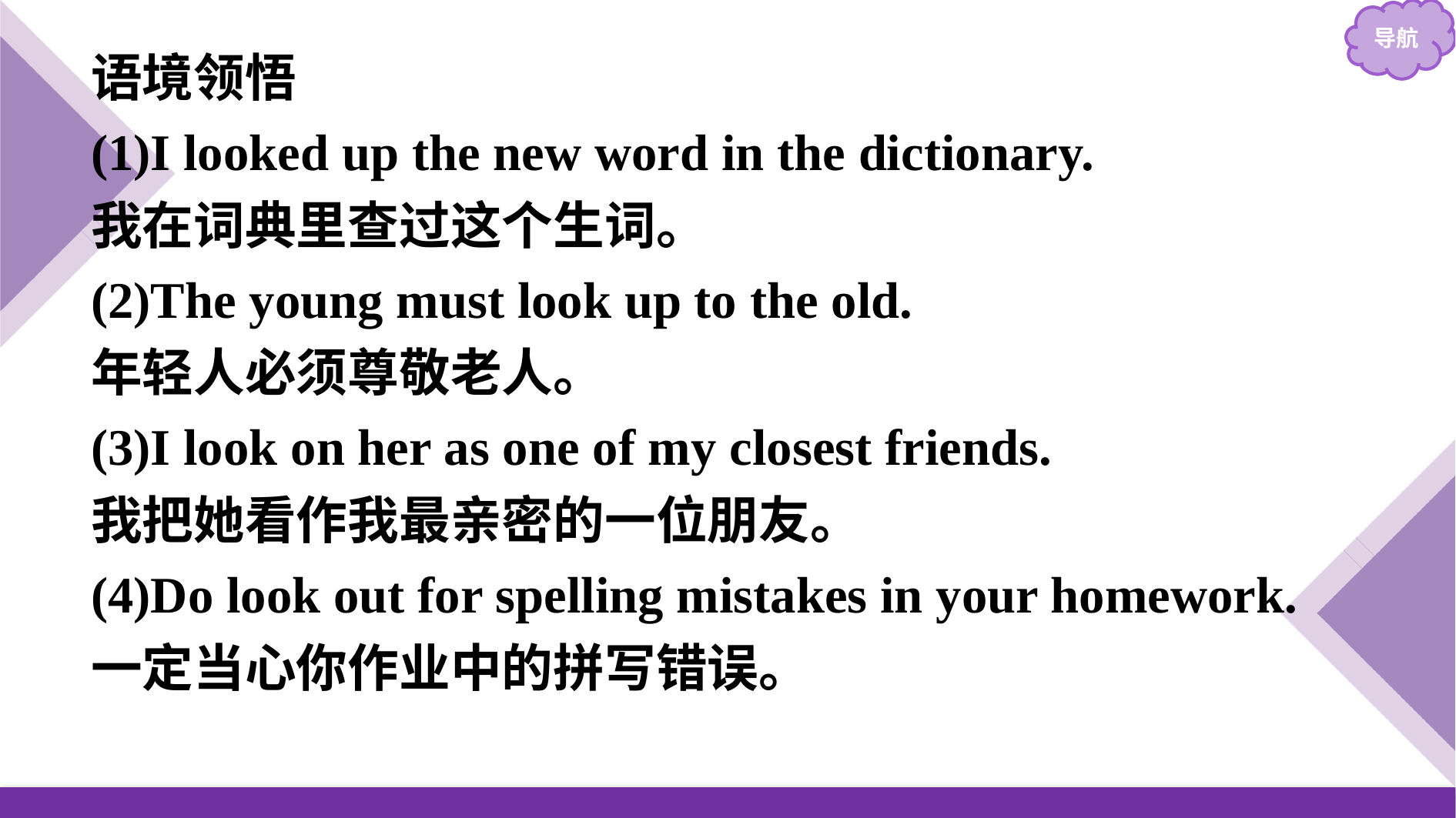

语境领悟
(1)I looked up the new word in the dictionary.
我在词典里查过这个生词。
(2)The young must look up to the old.
年轻人必须尊敬老人。
(3)I look on her as one of my closest friends.
我把她看作我最亲密的一位朋友。
(4)Do look out for spelling mistakes in your homework.
一定当心你作业中的拼写错误。